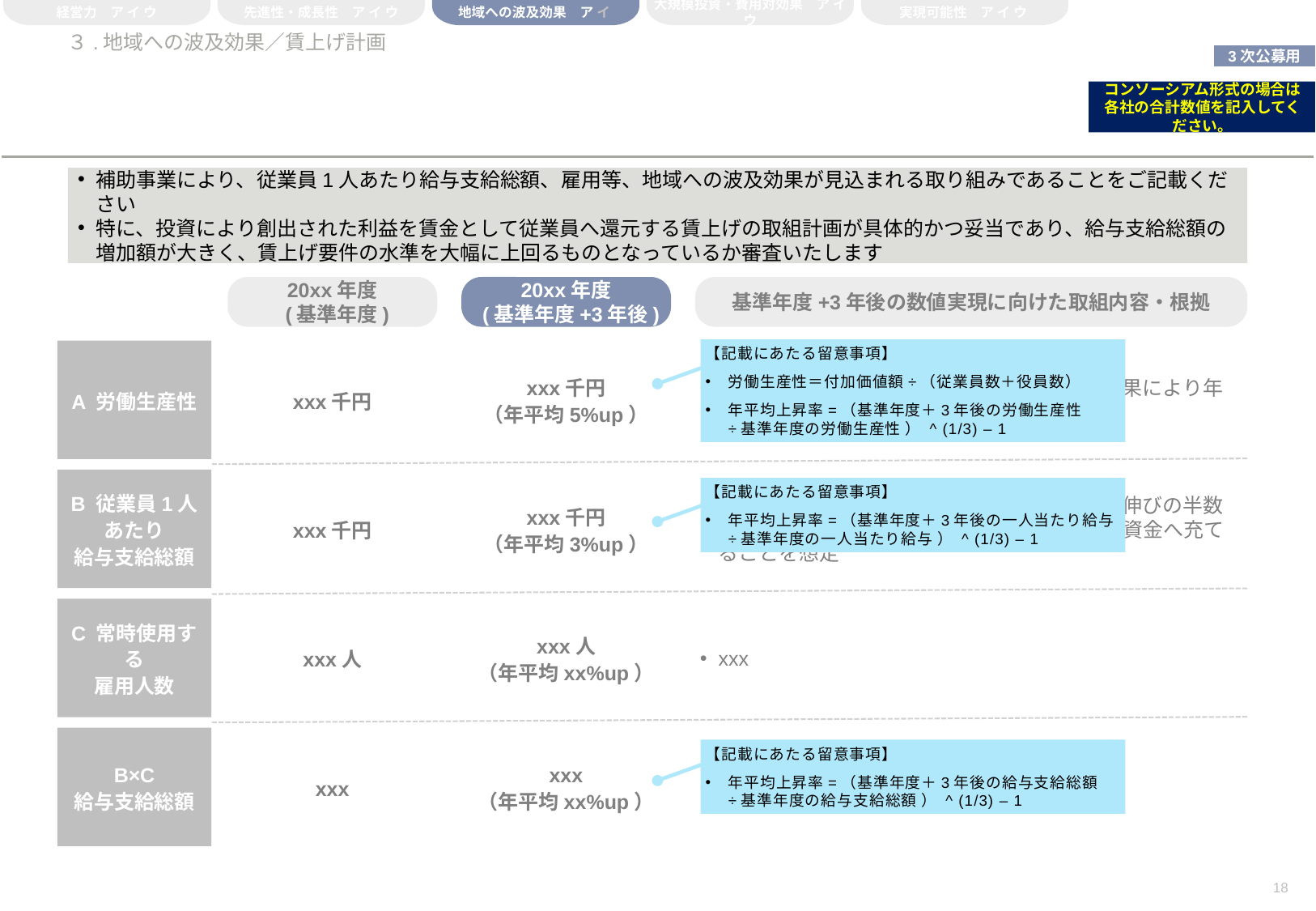

経営力　ア イ ウ
先進性・成長性　ア イ ウ
地域への波及効果　ア イ
大規模投資・費用対効果　ア イ ウ
実現可能性　ア イ ウ
# ３.地域への波及効果／賃上げ計画

コンソーシアム形式の場合は各社の合計数値を記入してください。
補助事業により、従業員1人あたり給与支給総額、雇用等、地域への波及効果が見込まれる取り組みであることをご記載ください
特に、投資により創出された利益を賃金として従業員へ還元する賃上げの取組計画が具体的かつ妥当であり、給与支給総額の増加額が大きく、賃上げ要件の水準を大幅に上回るものとなっているか審査いたします
20xx年度
 (基準年度)
20xx年度
 (基準年度+3年後)
基準年度+3年後の数値実現に向けた取組内容・根拠
【記載にあたる留意事項】
労働生産性＝付加価値額÷（従業員数＋役員数）
年平均上昇率=（基準年度＋3年後の労働生産性
÷基準年度の労働生産性 ） ^ (1/3) – 1
A 労働生産性
xxx千円
xxx千円
（年平均5%up）
前述の通り、補助事業の売上向上・省力化効果により年平均5%の労働生産性の伸びを想定
B 従業員1人
あたり
給与支給総額
xxx千円
xxx千円
（年平均3%up）
労働生産性は年平均5%upを想定しており、伸びの半数以上を従業員給与へ反映・残りは更なる投資資金へ充てることを想定
【記載にあたる留意事項】
年平均上昇率=（基準年度＋3年後の一人当たり給与
÷基準年度の一人当たり給与 ） ^ (1/3) – 1
C 常時使用する
雇用人数
xxx人
xxx人
（年平均xx%up）
xxx
B×C
給与支給総額
xxx
xxx
（年平均xx%up）
xxx
【記載にあたる留意事項】
年平均上昇率=（基準年度＋3年後の給与支給総額
÷基準年度の給与支給総額 ） ^ (1/3) – 1